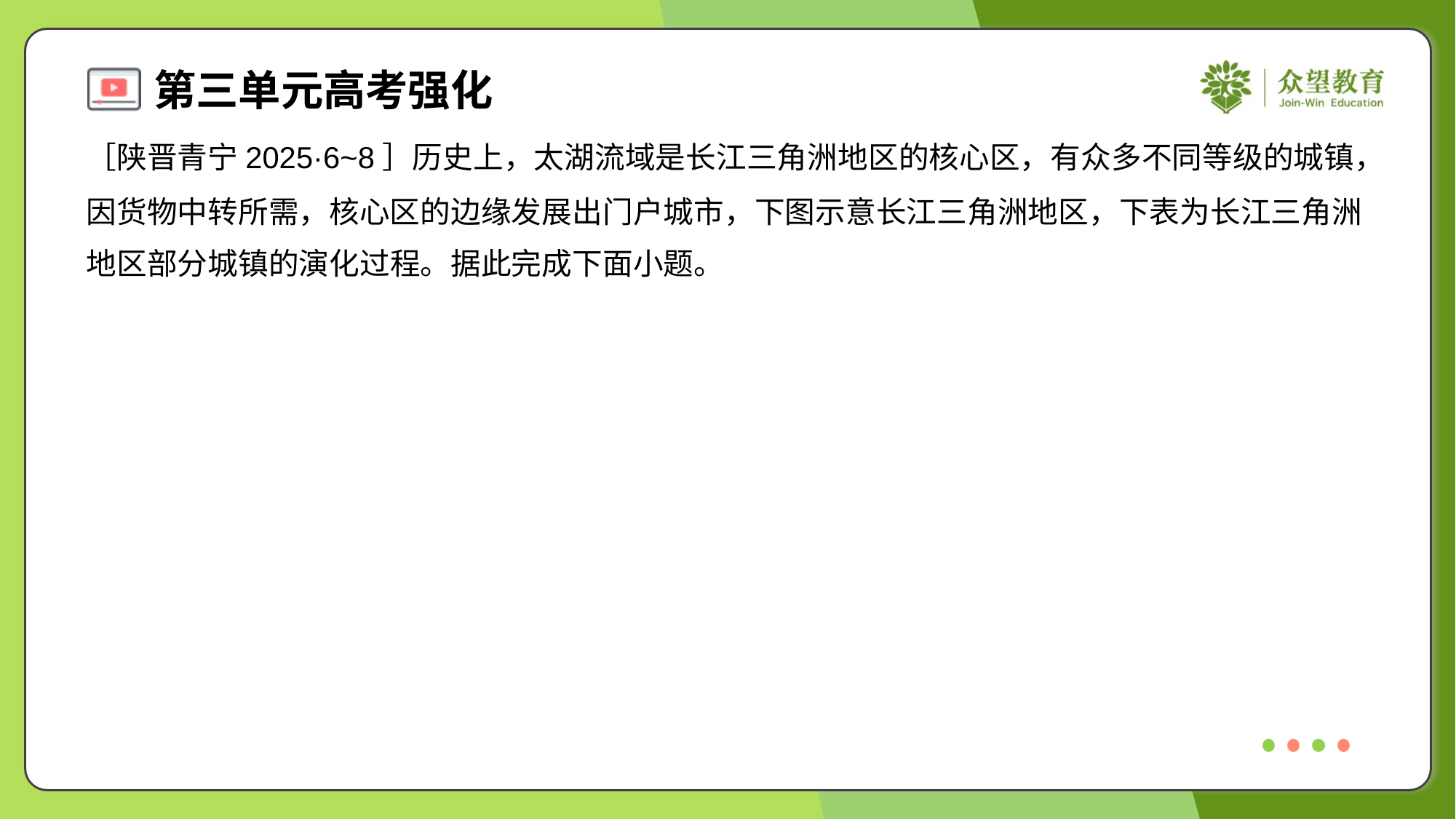

［陕晋青宁2025·6~8］历史上，太湖流域是长江三角洲地区的核心区，有众多不同等级的城镇，
因货物中转所需，核心区的边缘发展出门户城市，下图示意长江三角洲地区，下表为长江三角洲
地区部分城镇的演化过程。据此完成下面小题。